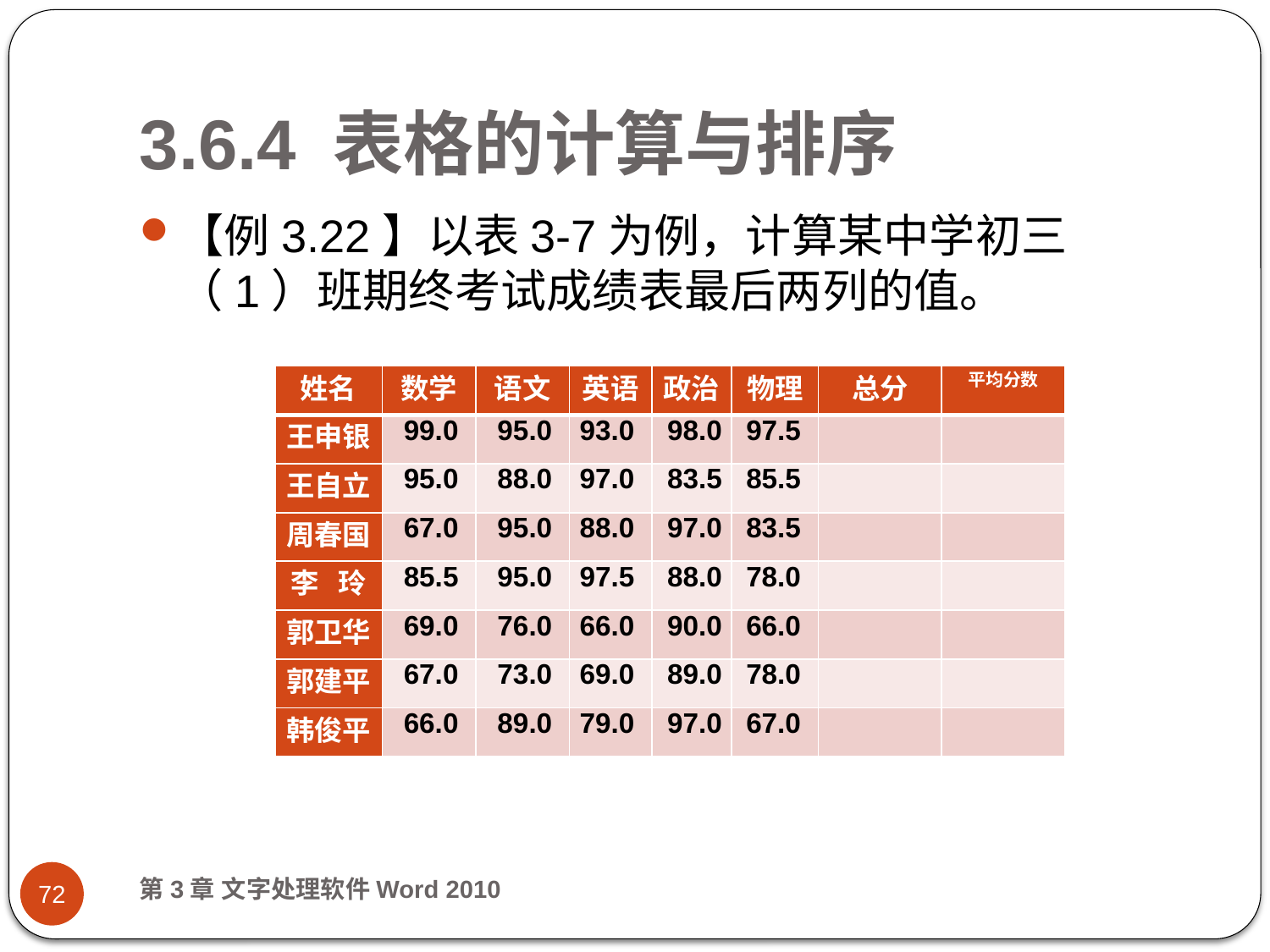

# 3.6.4 表格的计算与排序
【例3.22】以表3-7为例，计算某中学初三（1）班期终考试成绩表最后两列的值。

| 姓名 | 数学 | 语文 | 英语 | 政治 | 物理 | 总分 | 平均分数 |
| --- | --- | --- | --- | --- | --- | --- | --- |
| 王申银 | 99.0 | 95.0 | 93.0 | 98.0 | 97.5 |  |  |
| 王自立 | 95.0 | 88.0 | 97.0 | 83.5 | 85.5 |  |  |
| 周春国 | 67.0 | 95.0 | 88.0 | 97.0 | 83.5 |  |  |
| 李 玲 | 85.5 | 95.0 | 97.5 | 88.0 | 78.0 |  |  |
| 郭卫华 | 69.0 | 76.0 | 66.0 | 90.0 | 66.0 |  |  |
| 郭建平 | 67.0 | 73.0 | 69.0 | 89.0 | 78.0 |  |  |
| 韩俊平 | 66.0 | 89.0 | 79.0 | 97.0 | 67.0 |  |  |
第3章 文字处理软件Word 2010
72